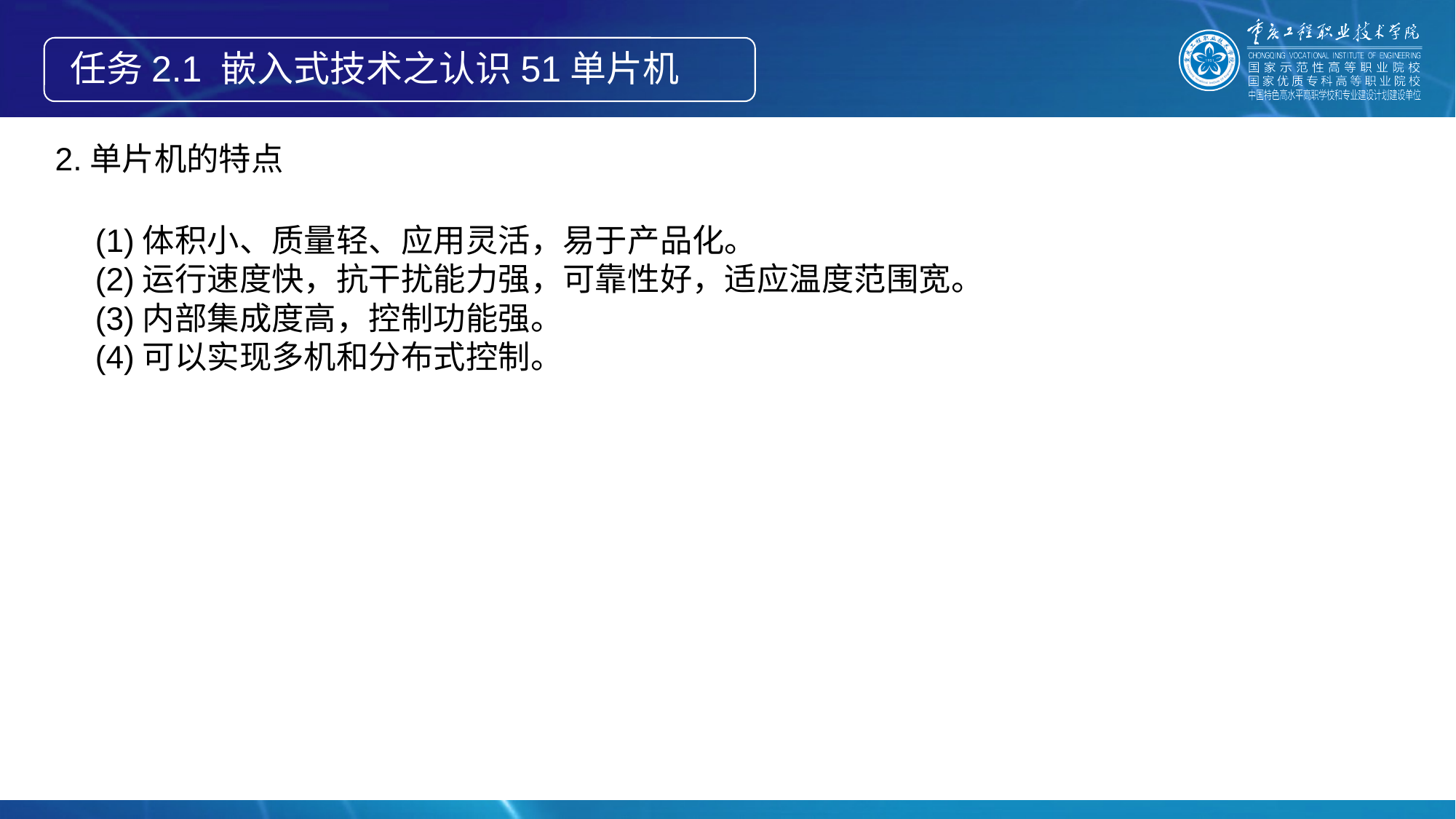

任务2.1 嵌入式技术之认识51单片机
2.单片机的特点
(1)体积小、质量轻、应用灵活，易于产品化。
(2)运行速度快，抗干扰能力强，可靠性好，适应温度范围宽。
(3)内部集成度高，控制功能强。
(4)可以实现多机和分布式控制。